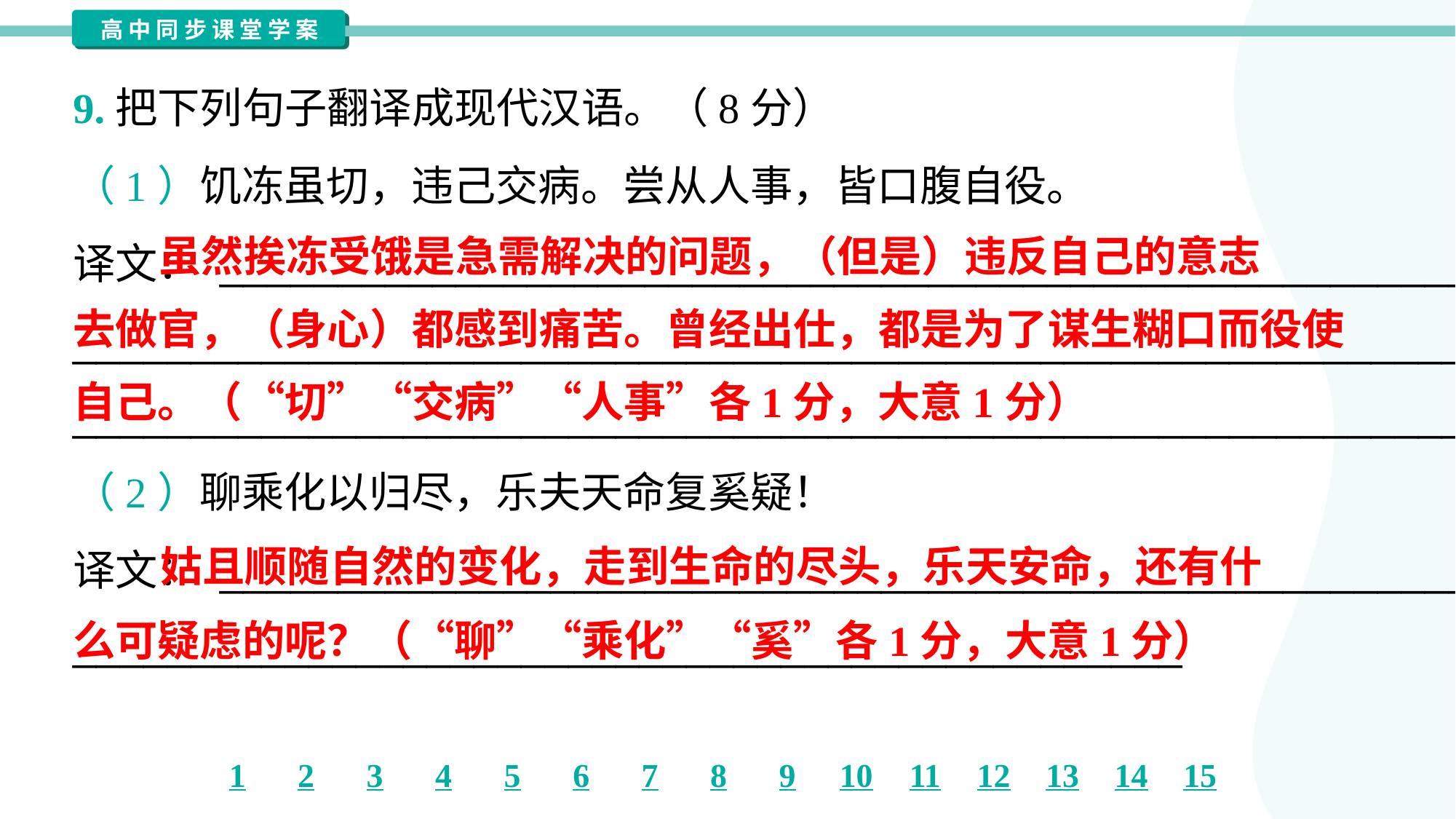

9.把下列句子翻译成现代汉语。（8分）
（1）饥冻虽切，违己交病。尝从人事，皆口腹自役。
译文： ______________________________________________________
_____________________________________________________________
_____________________________________________________________
        虽然挨冻受饿是急需解决的问题，（但是）违反自己的意志
去做官，（身心）都感到痛苦。曾经出仕，都是为了谋生糊口而役使
自己。（“切”“交病”“人事”各1分，大意1分）
（2）聊乘化以归尽，乐夫天命复奚疑！
译文： ______________________________________________________
_______________________________________________
        姑且顺随自然的变化，走到生命的尽头，乐天安命，还有什
么可疑虑的呢？（“聊”“乘化”“奚”各1分，大意1分）